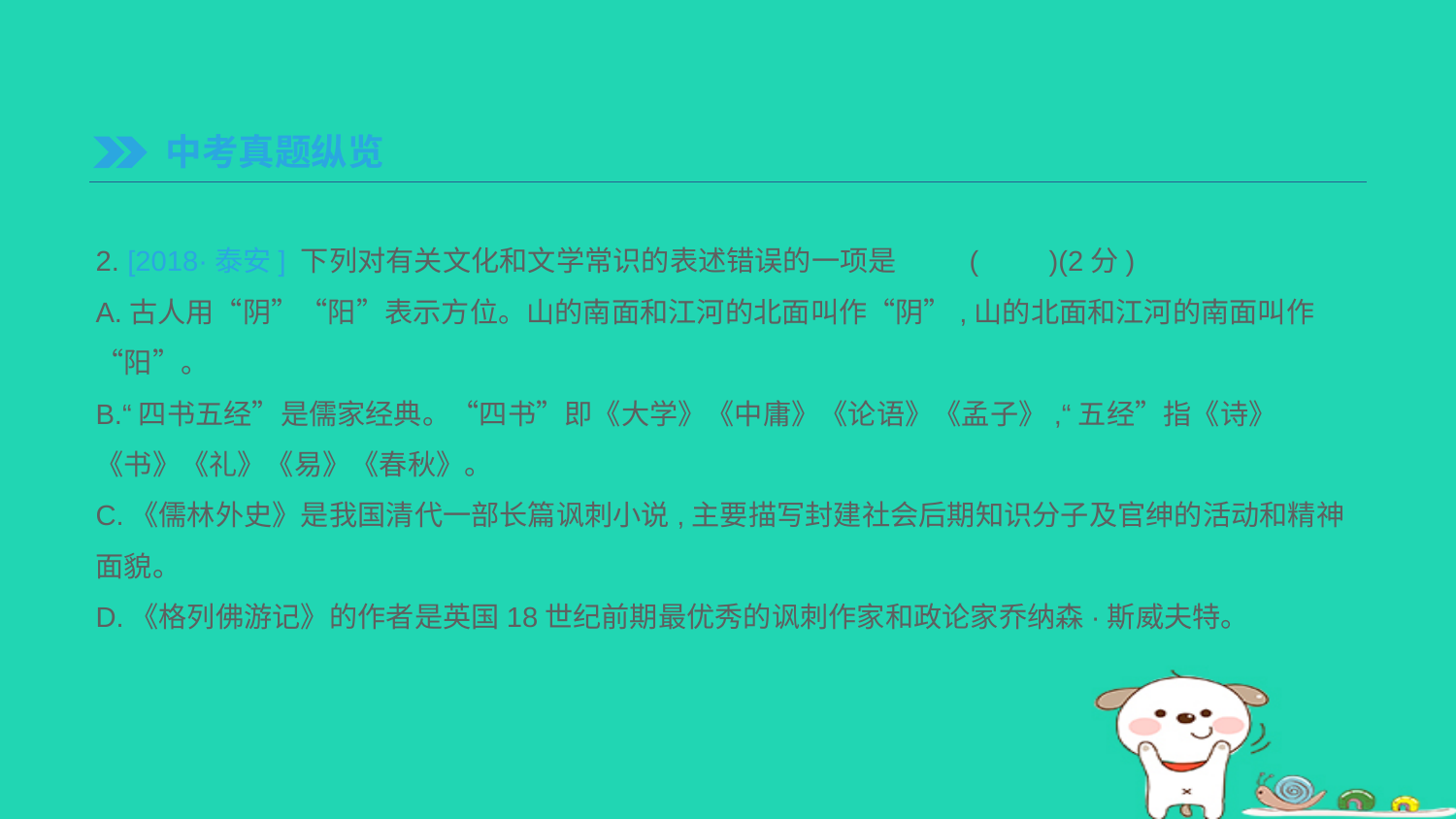

中考真题纵览

2. [2018·泰安] 下列对有关文化和文学常识的表述错误的一项是	(　　)(2分)
A.古人用“阴”“阳”表示方位。山的南面和江河的北面叫作“阴”,山的北面和江河的南面叫作“阳”。
B.“四书五经”是儒家经典。“四书”即《大学》《中庸》《论语》《孟子》,“五经”指《诗》《书》《礼》《易》《春秋》。
C.《儒林外史》是我国清代一部长篇讽刺小说,主要描写封建社会后期知识分子及官绅的活动和精神面貌。
D.《格列佛游记》的作者是英国18世纪前期最优秀的讽刺作家和政论家乔纳森·斯威夫特。